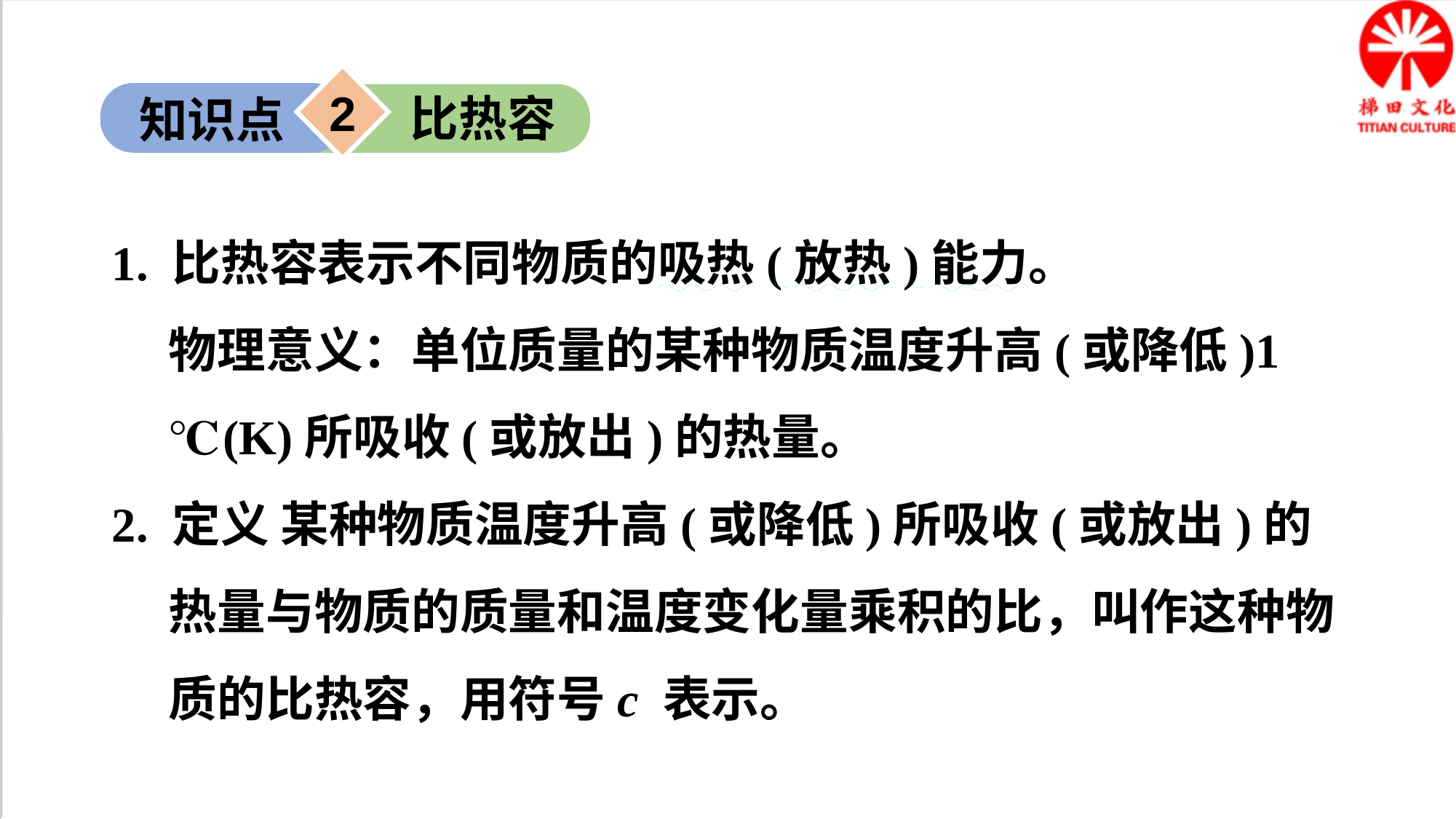

2
比热容

知识点
知识点
1. 比热容表示不同物质的吸热(放热)能力。
物理意义：单位质量的某种物质温度升高(或降低)1 ℃(K)所吸收(或放出)的热量。
2. 定义 某种物质温度升高(或降低)所吸收(或放出)的热量与物质的质量和温度变化量乘积的比，叫作这种物质的比热容，用符号c 表示。